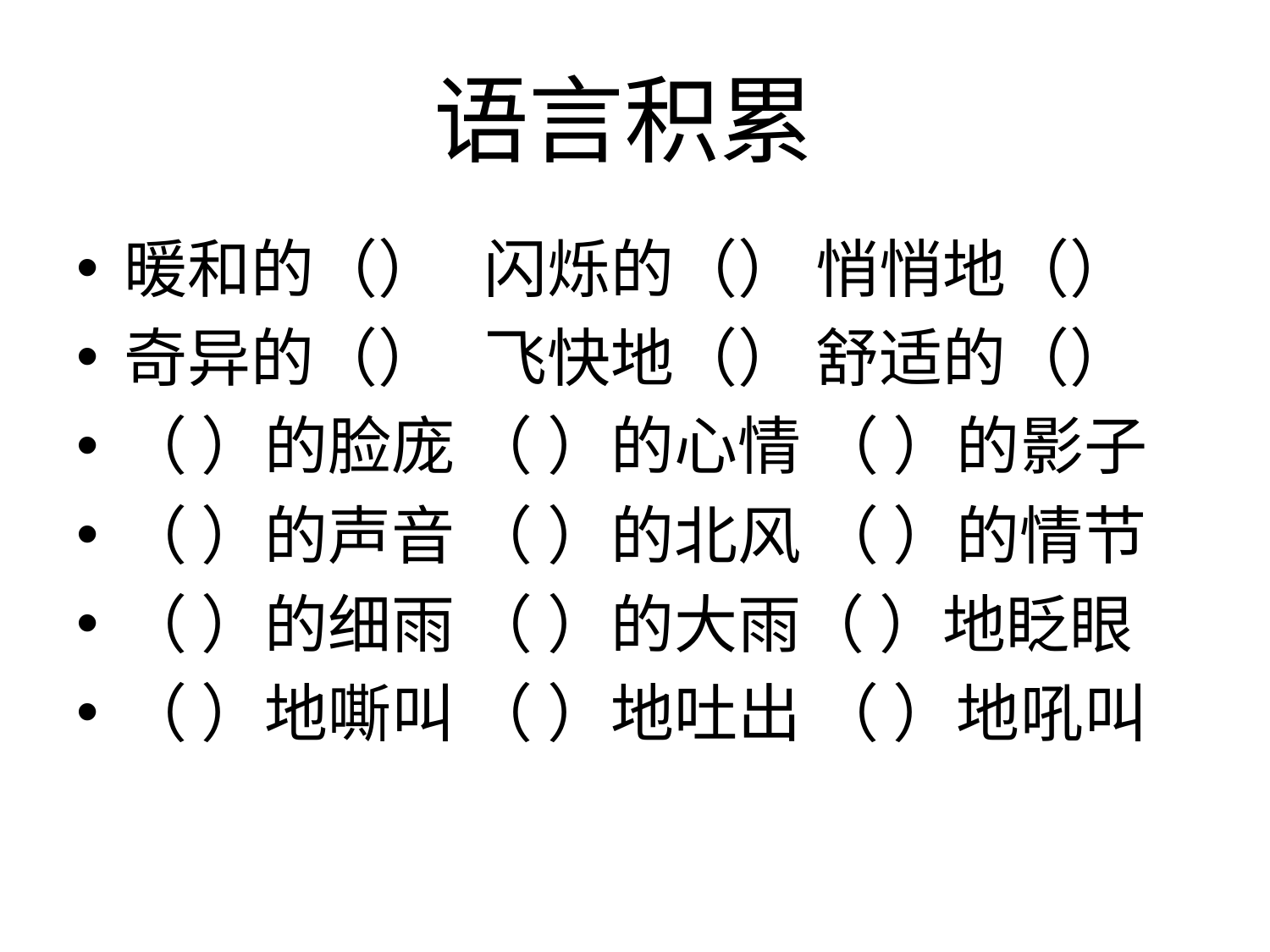

# 语言积累
暖和的（）   闪烁的（） 悄悄地（）
奇异的（）   飞快地（） 舒适的（）
（ ）的脸庞 （ ）的心情 （ ）的影子
（ ）的声音 （ ）的北风 （ ）的情节
（ ）的细雨 （ ）的大雨（ ）地眨眼
（ ）地嘶叫 （ ）地吐出 （ ）地吼叫